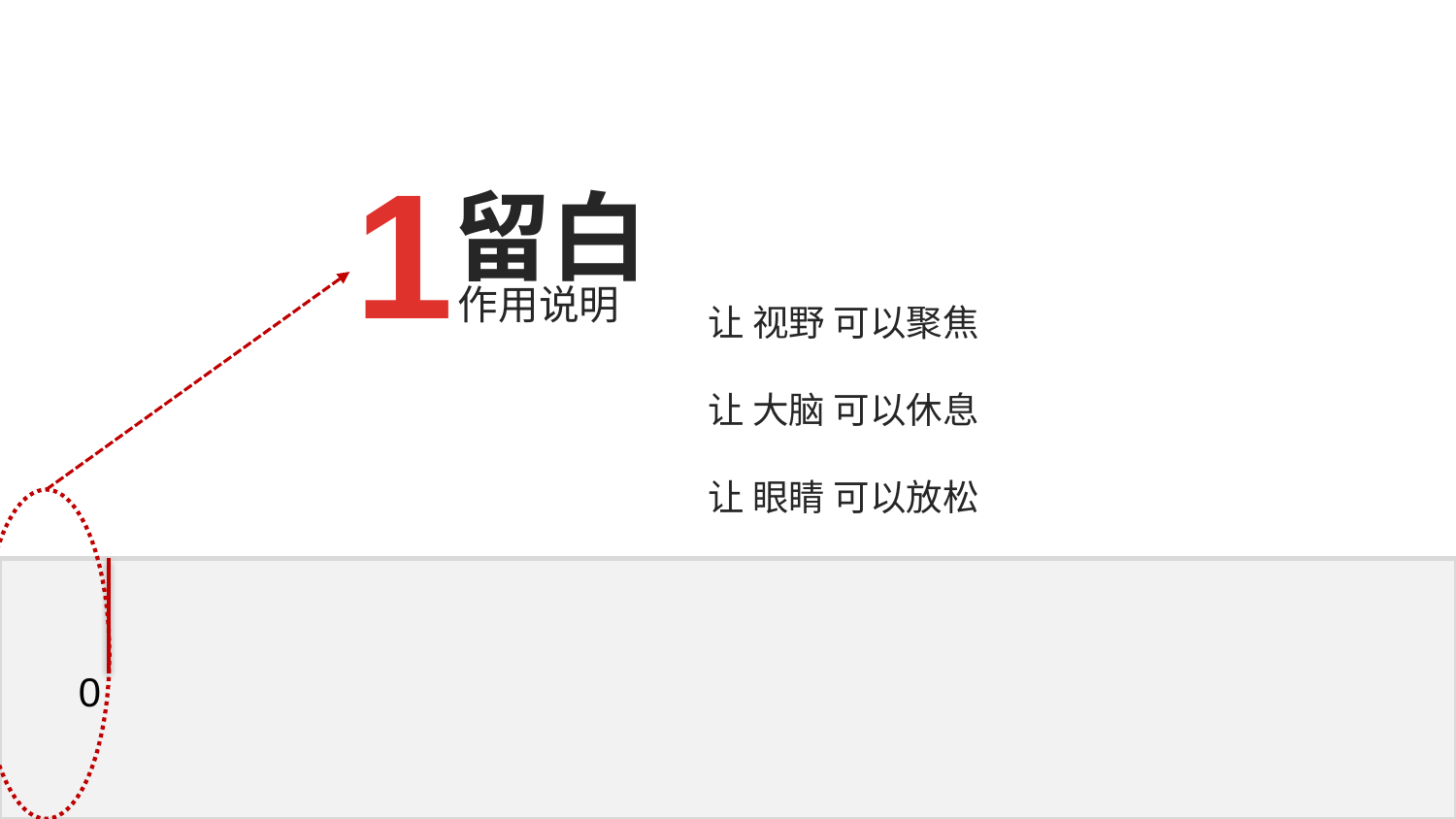

1
留白
让 视野 可以聚焦
让 大脑 可以休息
让 眼睛 可以放松
作用说明

0